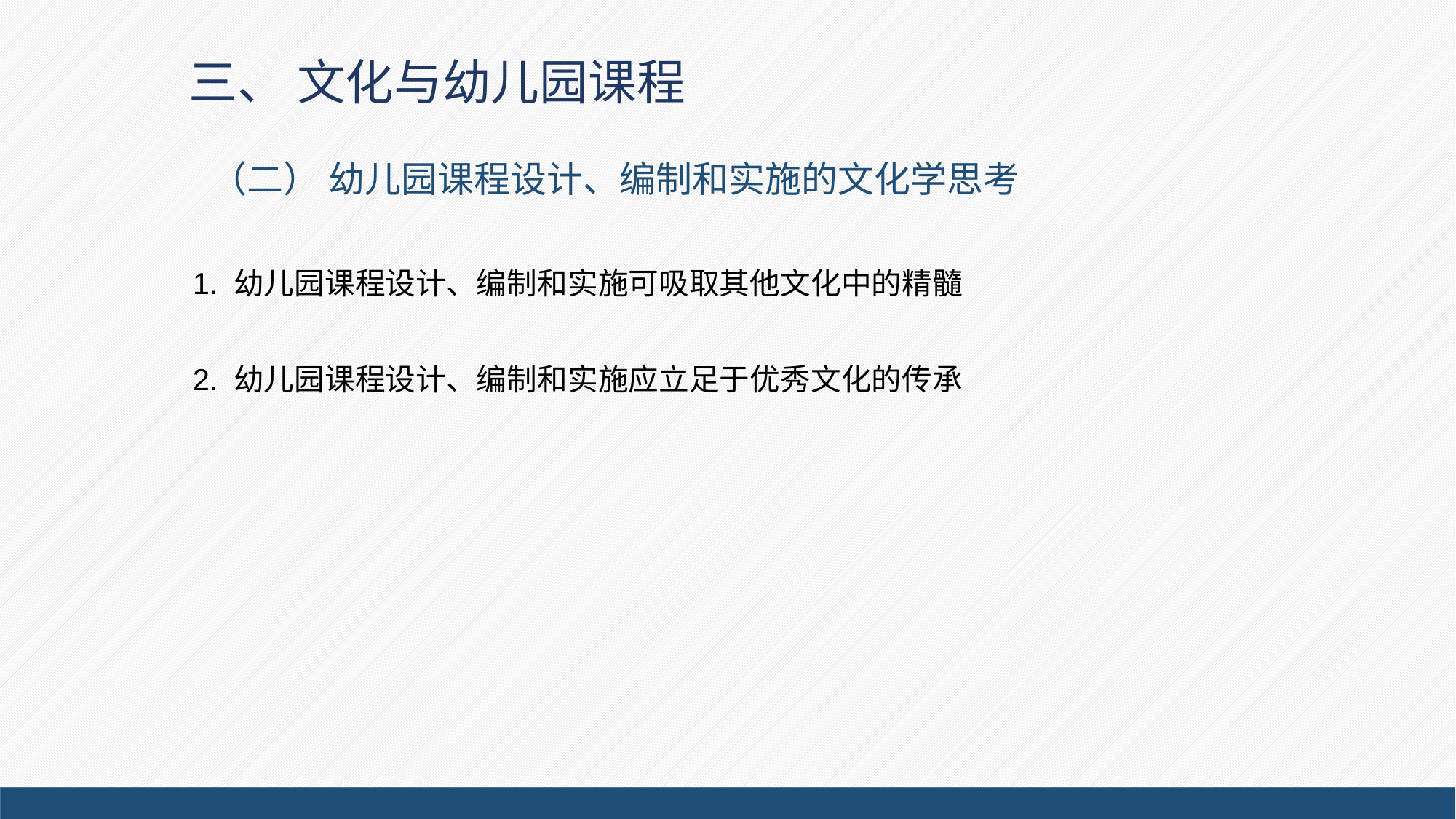

# 三、 文化与幼儿园课程
（二） 幼儿园课程设计、编制和实施的文化学思考
1. 幼儿园课程设计、编制和实施可吸取其他文化中的精髓

2. 幼儿园课程设计、编制和实施应立足于优秀文化的传承